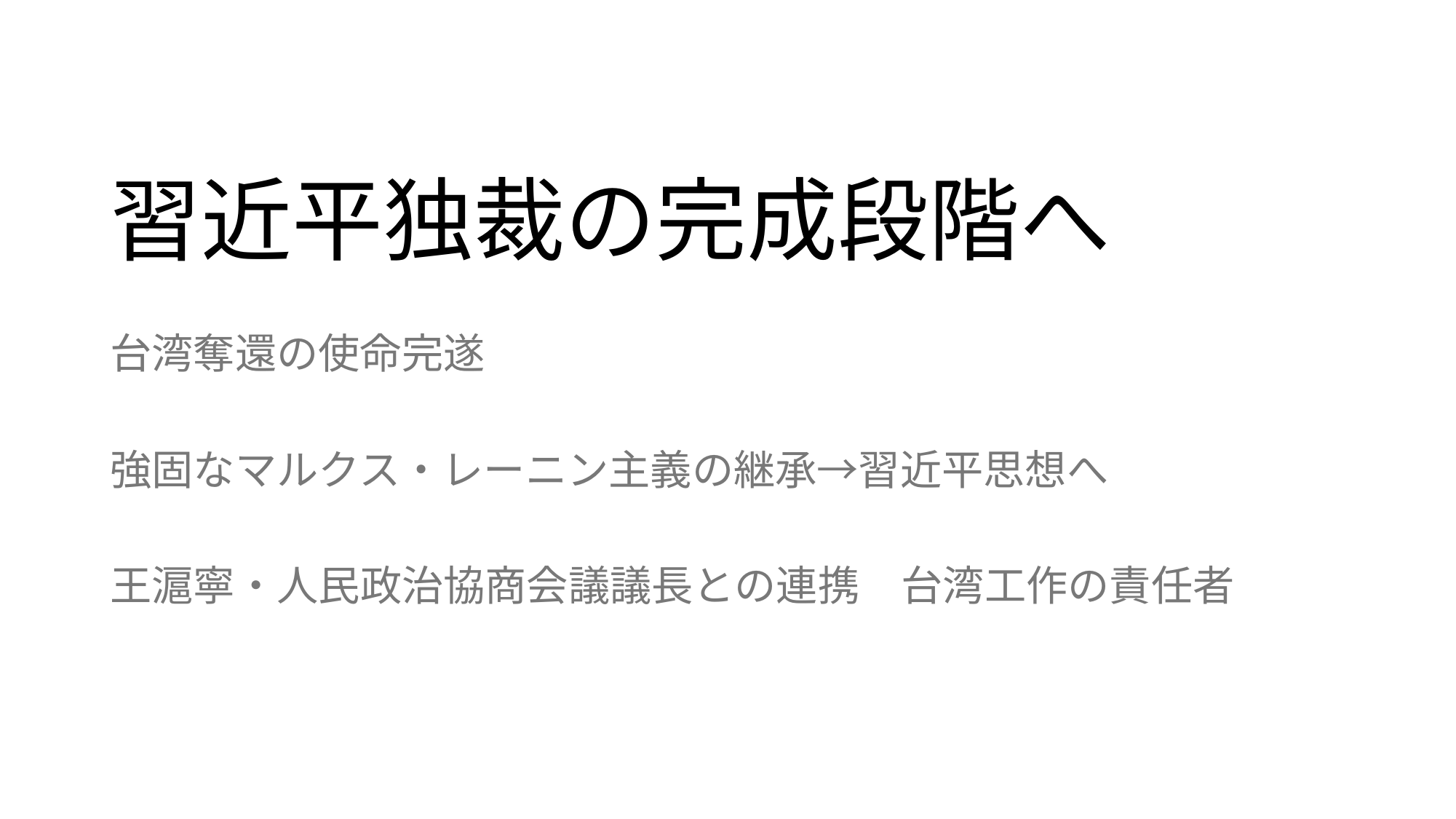

# 習近平独裁の完成段階へ
台湾奪還の使命完遂

強固なマルクス・レーニン主義の継承→習近平思想へ

王滬寧・人民政治協商会議議長との連携　台湾工作の責任者